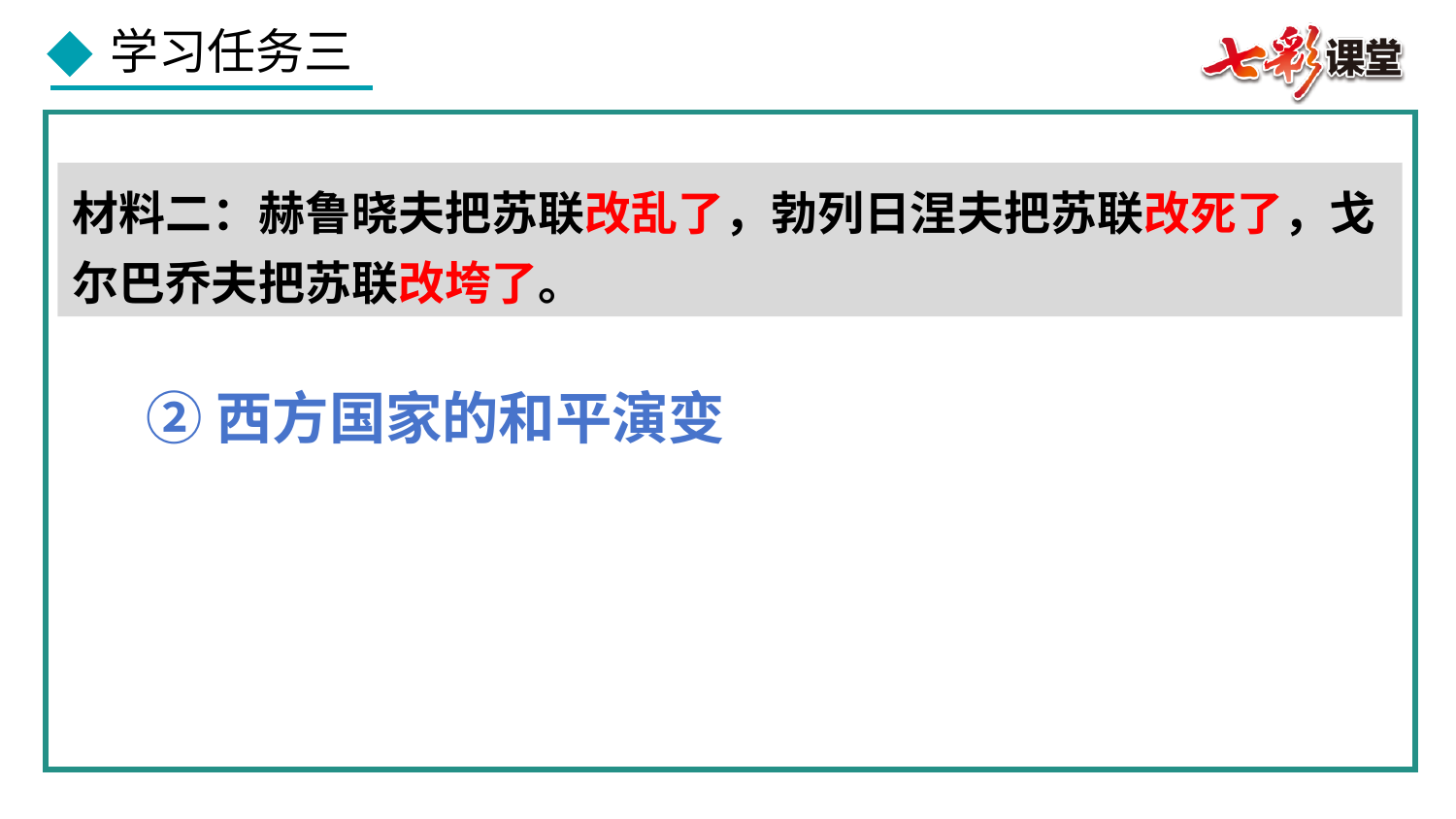

材料二：赫鲁晓夫把苏联改乱了，勃列日涅夫把苏联改死了，戈尔巴乔夫把苏联改垮了。
②西方国家的和平演变